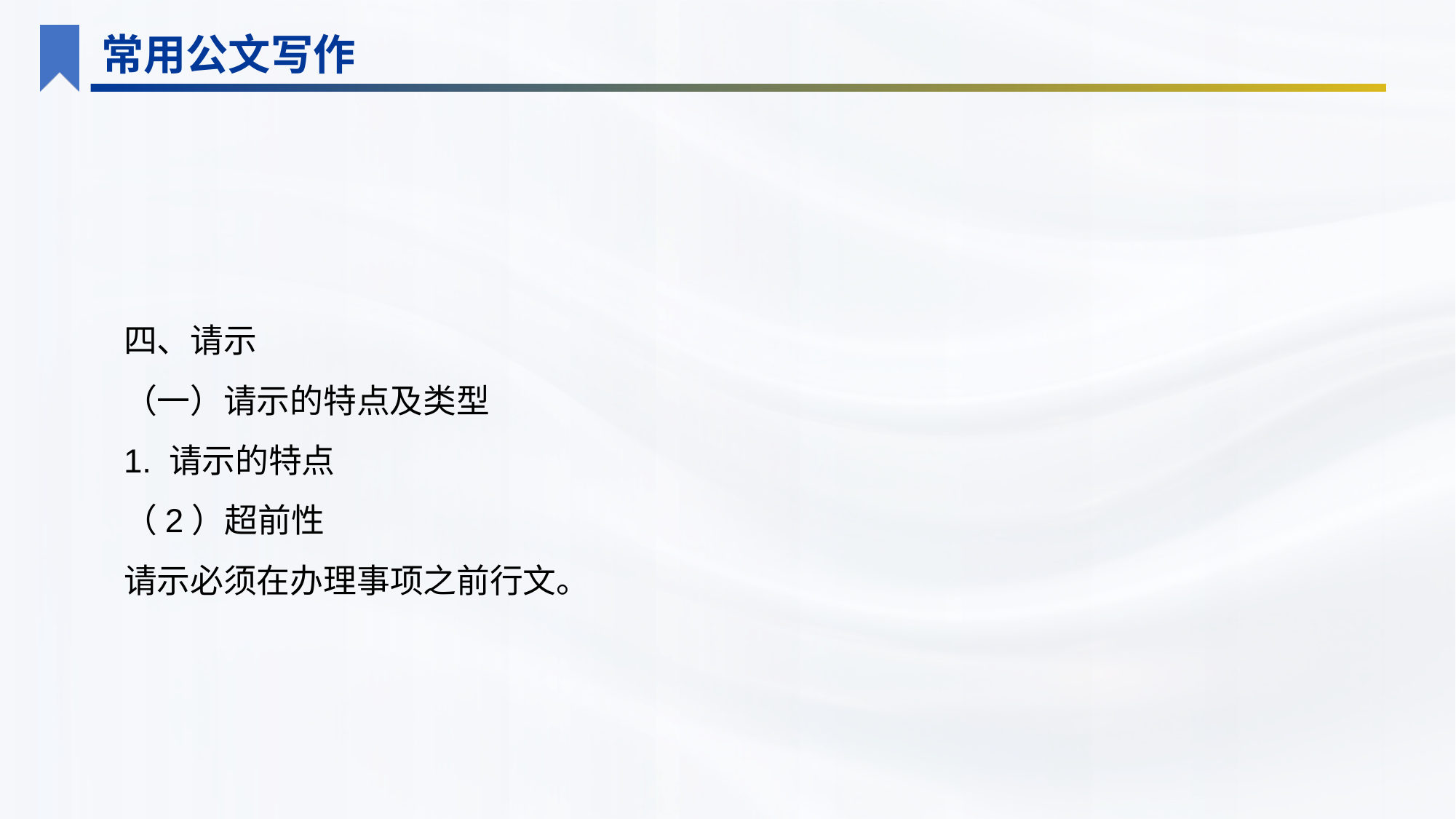

常用公文写作
四、请示
（一）请示的特点及类型
1. 请示的特点
（2）超前性
请示必须在办理事项之前行文。